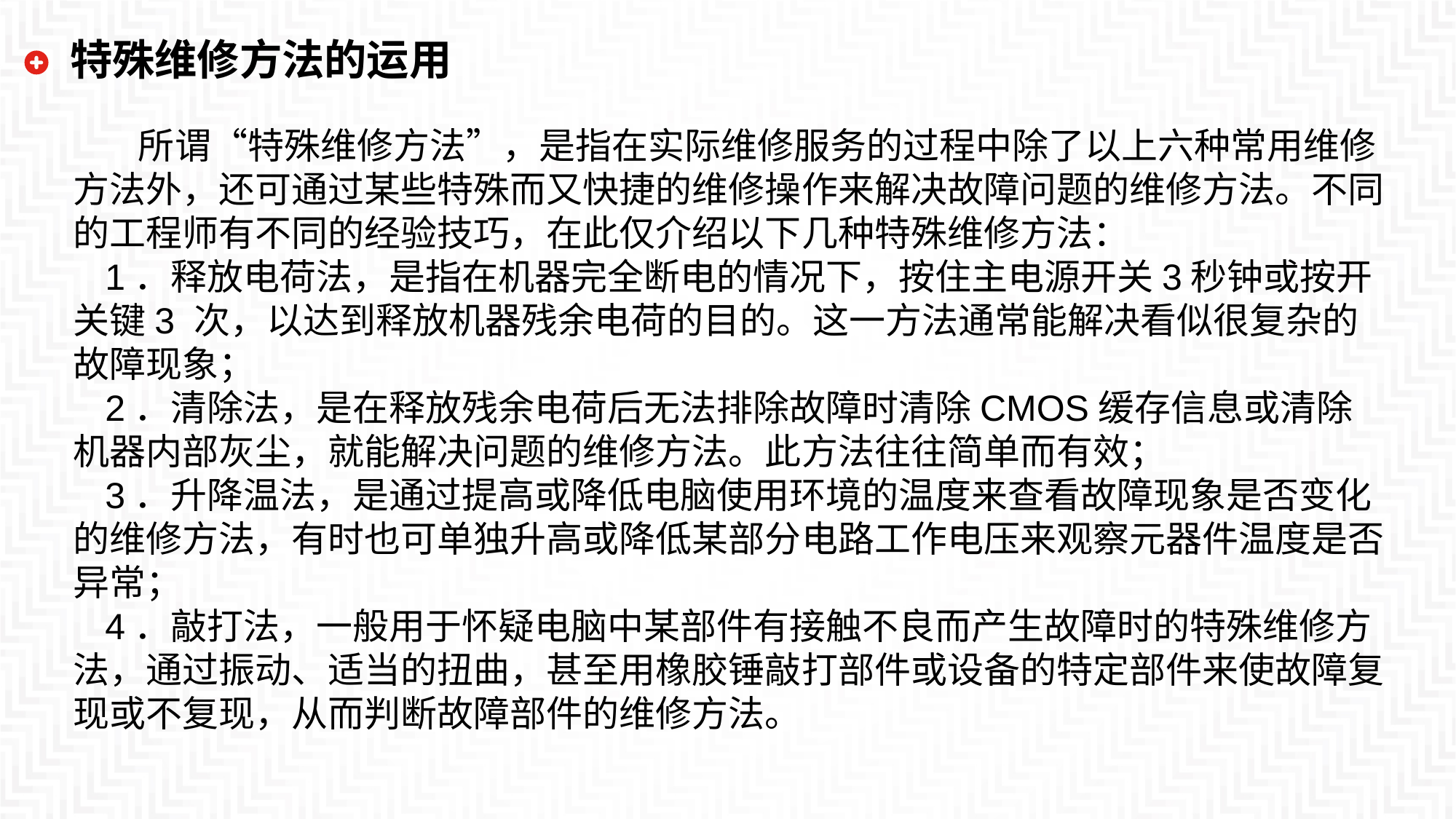

特殊维修方法的运用
   所谓“特殊维修方法”，是指在实际维修服务的过程中除了以上六种常用维修方法外，还可通过某些特殊而又快捷的维修操作来解决故障问题的维修方法。不同的工程师有不同的经验技巧，在此仅介绍以下几种特殊维修方法：
1．释放电荷法，是指在机器完全断电的情况下，按住主电源开关3秒钟或按开关键3 次，以达到释放机器残余电荷的目的。这一方法通常能解决看似很复杂的故障现象；
2．清除法，是在释放残余电荷后无法排除故障时清除CMOS缓存信息或清除机器内部灰尘，就能解决问题的维修方法。此方法往往简单而有效；
3．升降温法，是通过提高或降低电脑使用环境的温度来查看故障现象是否变化的维修方法，有时也可单独升高或降低某部分电路工作电压来观察元器件温度是否异常；
4．敲打法，一般用于怀疑电脑中某部件有接触不良而产生故障时的特殊维修方法，通过振动、适当的扭曲，甚至用橡胶锤敲打部件或设备的特定部件来使故障复现或不复现，从而判断故障部件的维修方法。